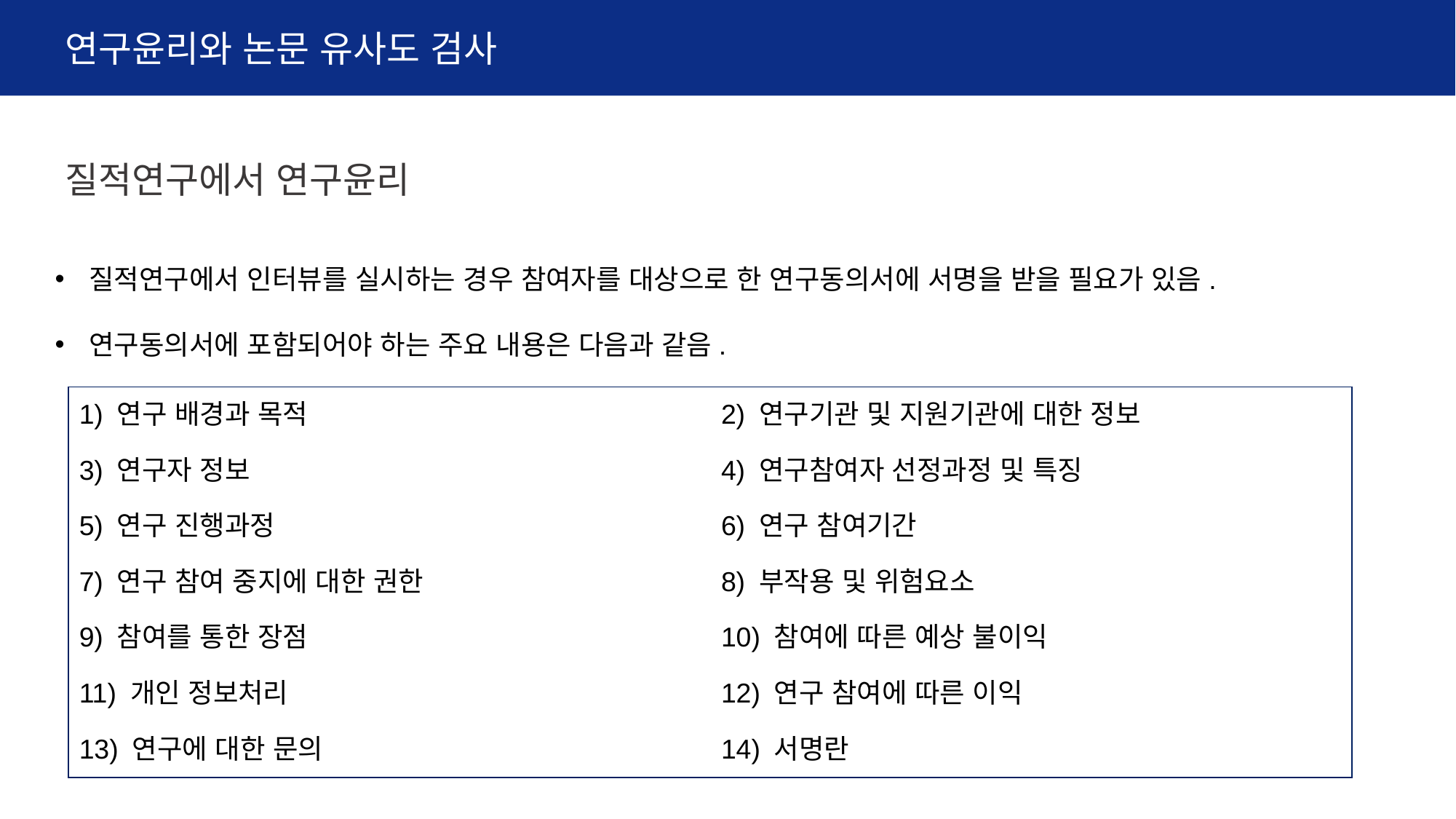

연구윤리와 논문 유사도 검사
질적연구에서 연구윤리
질적연구에서 인터뷰를 실시하는 경우 참여자를 대상으로 한 연구동의서에 서명을 받을 필요가 있음.
연구동의서에 포함되어야 하는 주요 내용은 다음과 같음.
| 1) 연구 배경과 목적 | 2) 연구기관 및 지원기관에 대한 정보 |
| --- | --- |
| 3) 연구자 정보 | 4) 연구참여자 선정과정 및 특징 |
| 5) 연구 진행과정 | 6) 연구 참여기간 |
| 7) 연구 참여 중지에 대한 권한 | 8) 부작용 및 위험요소 |
| 9) 참여를 통한 장점 | 10) 참여에 따른 예상 불이익 |
| 11) 개인 정보처리 | 12) 연구 참여에 따른 이익 |
| 13) 연구에 대한 문의 | 14) 서명란 |